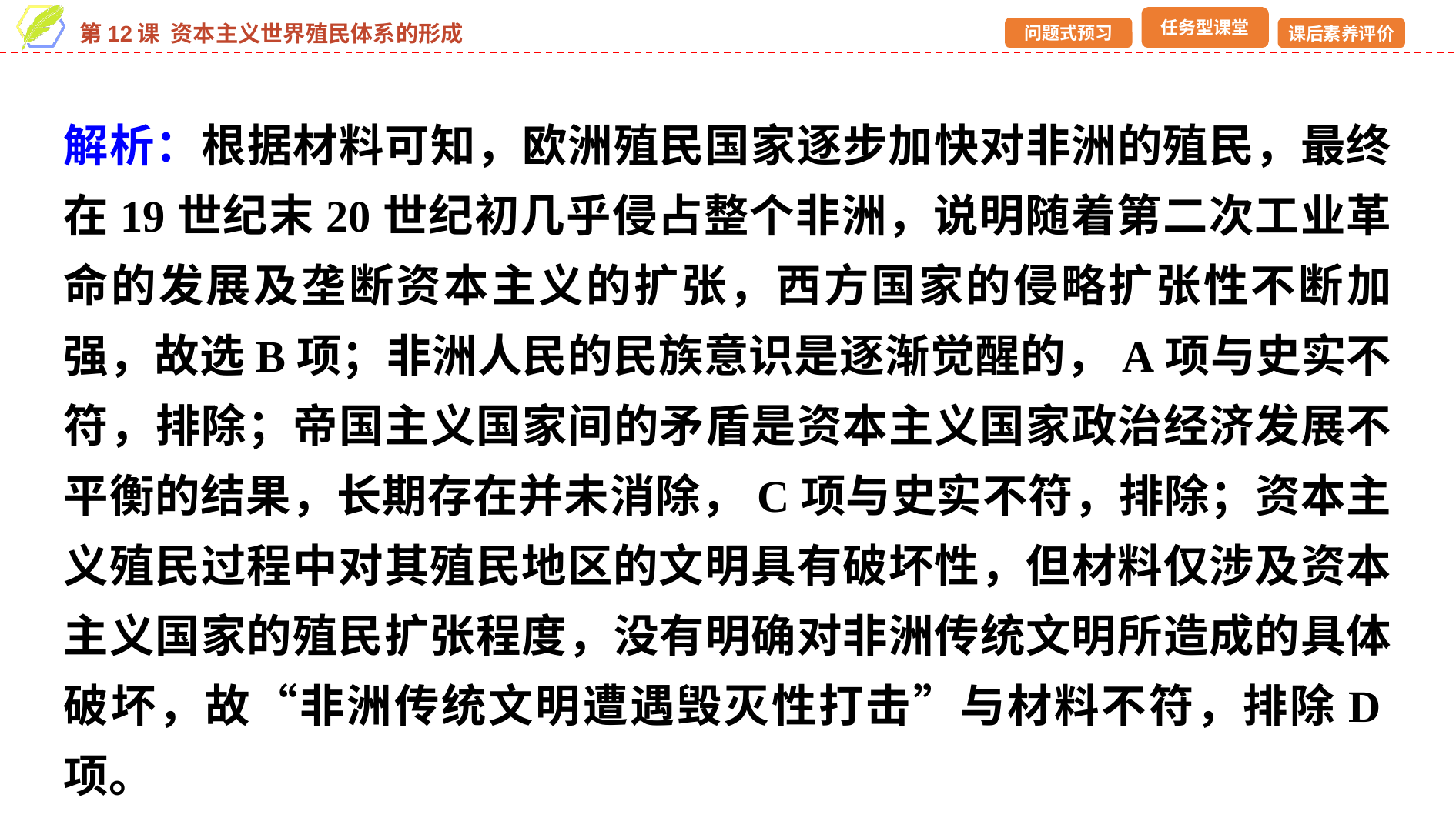

解析：根据材料可知，欧洲殖民国家逐步加快对非洲的殖民，最终在19世纪末20世纪初几乎侵占整个非洲，说明随着第二次工业革命的发展及垄断资本主义的扩张，西方国家的侵略扩张性不断加强，故选B项；非洲人民的民族意识是逐渐觉醒的，A项与史实不符，排除；帝国主义国家间的矛盾是资本主义国家政治经济发展不平衡的结果，长期存在并未消除，C项与史实不符，排除；资本主义殖民过程中对其殖民地区的文明具有破坏性，但材料仅涉及资本主义国家的殖民扩张程度，没有明确对非洲传统文明所造成的具体破坏，故“非洲传统文明遭遇毁灭性打击”与材料不符，排除D项。